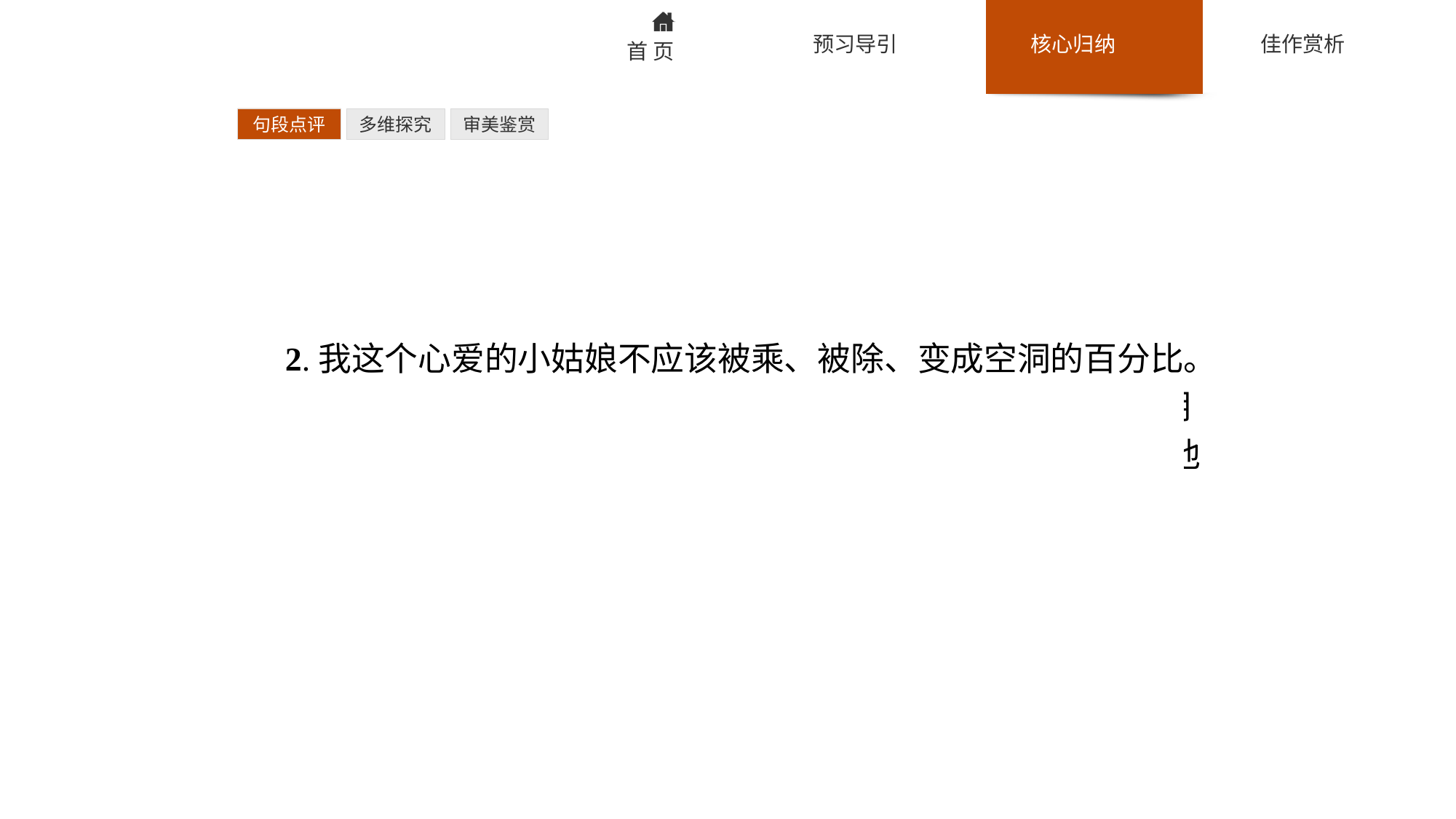

句段点评
多维探究
审美鉴赏
2.我这个心爱的小姑娘不应该被乘、被除、变成空洞的百分比。
点评:这是很精深的心理描写,写出了对纯真爱情的解读,说明了姑娘在自己心中的位置,绝对不是数字可以代替的,是任何其他人不能代替的。